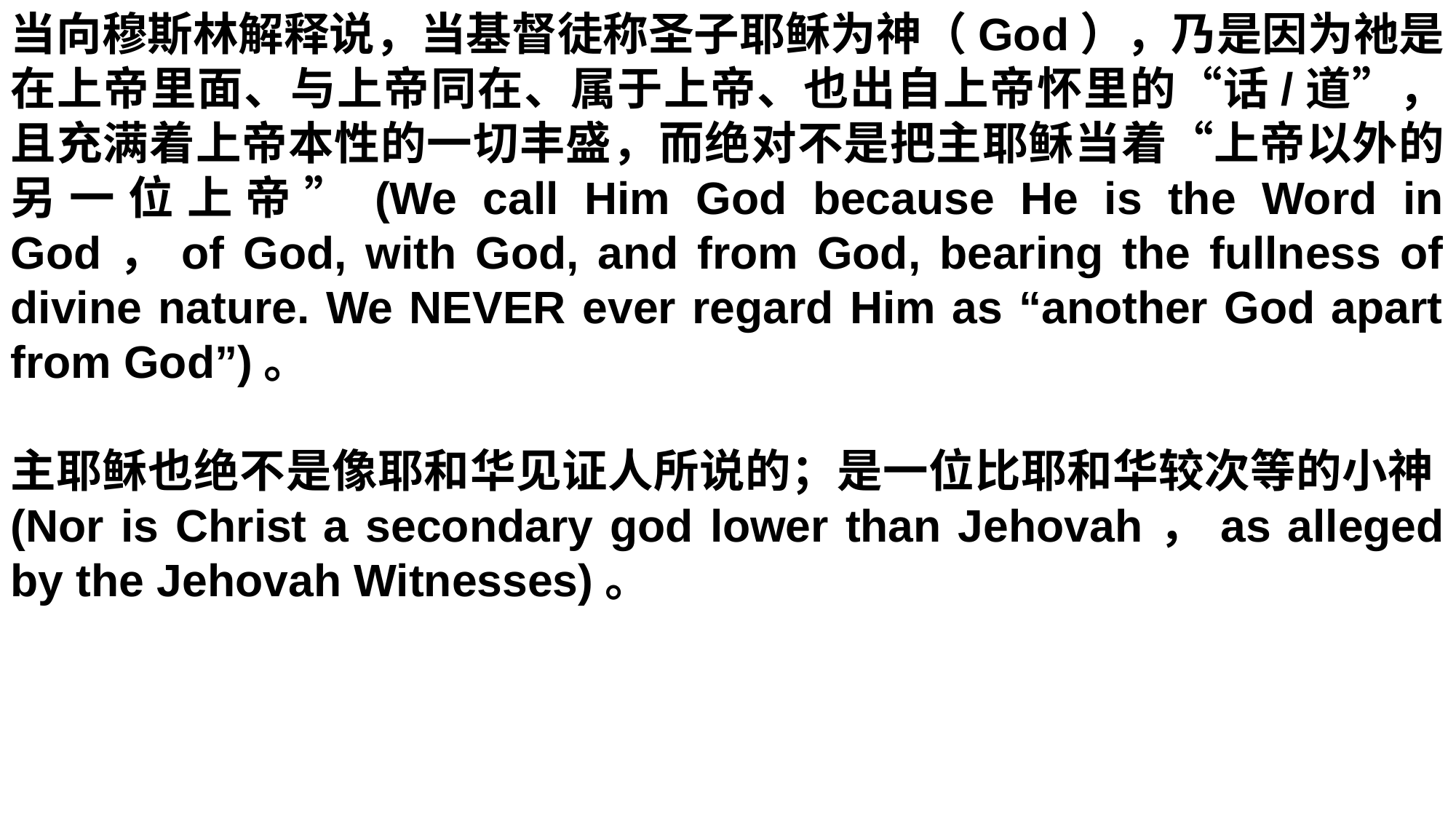

当向穆斯林解释说，当基督徒称圣子耶稣为神（God），乃是因为祂是在上帝里面、与上帝同在、属于上帝、也出自上帝怀里的“话/道”，且充满着上帝本性的一切丰盛，而绝对不是把主耶稣当着“上帝以外的另一位上帝”(We call Him God because He is the Word in God，of God, with God, and from God, bearing the fullness of divine nature. We NEVER ever regard Him as “another God apart from God”)。

主耶稣也绝不是像耶和华见证人所说的；是一位比耶和华较次等的小神(Nor is Christ a secondary god lower than Jehovah，as alleged by the Jehovah Witnesses)。